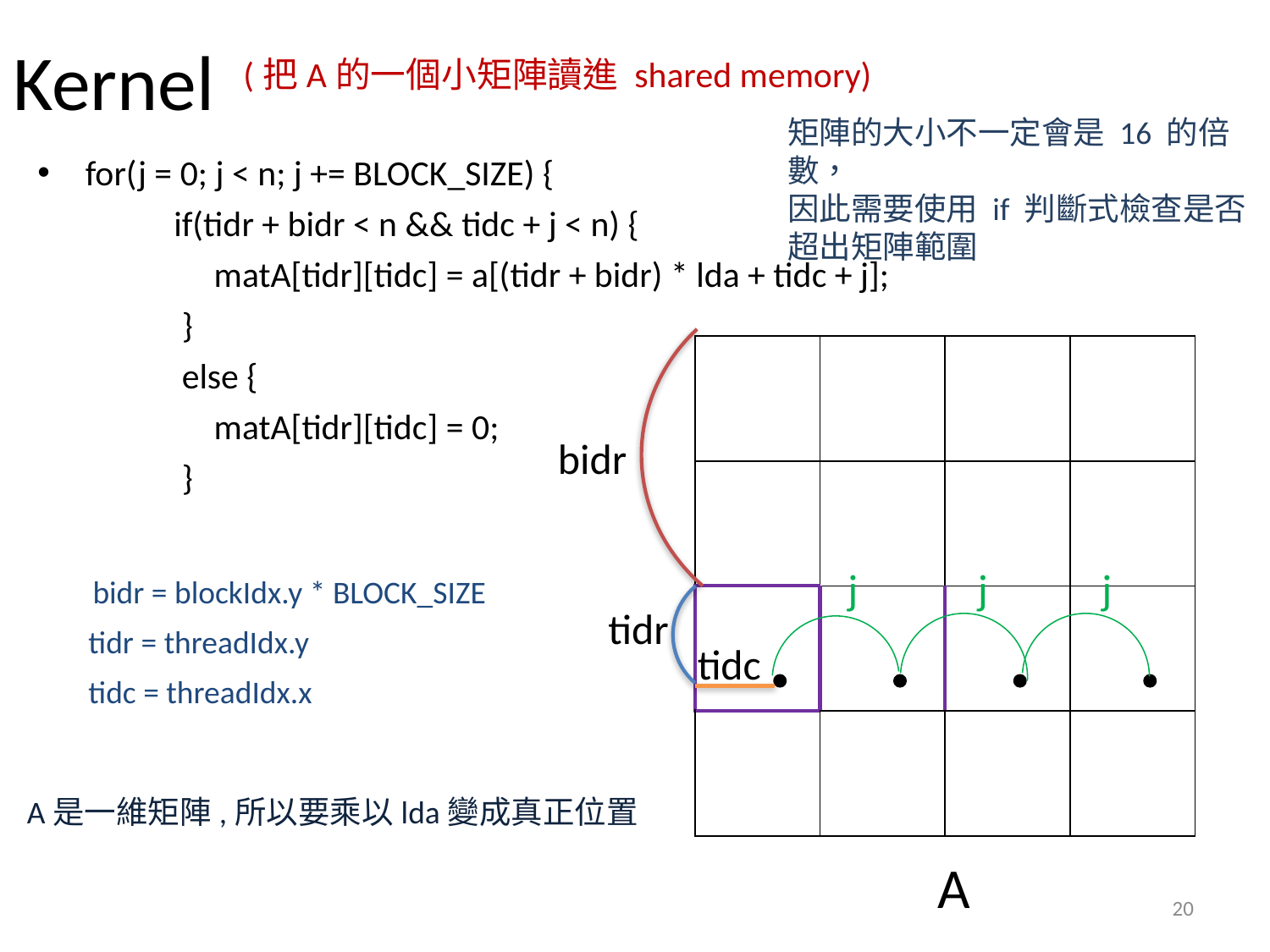

# Kernel
(把A的一個小矩陣讀進 shared memory)
矩陣的大小不一定會是 16 的倍數，
因此需要使用 if 判斷式檢查是否超出矩陣範圍
for(j = 0; j < n; j += BLOCK_SIZE) {
           if(tidr + bidr < n && tidc + j < n) {
                matA[tidr][tidc] = a[(tidr + bidr) * lda + tidc + j];
            }
            else {
                matA[tidr][tidc] = 0;
            }

|  |  |  |  |
| --- | --- | --- | --- |
|  |  |  |  |
|  |  |  |  |
|  |  |  |  |
bidr
j
j
j
bidr = blockIdx.y * BLOCK_SIZE

tidr

tidr = threadIdx.y

tidc
tidc = threadIdx.x

A是一維矩陣,所以要乘以lda變成真正位置
A
20